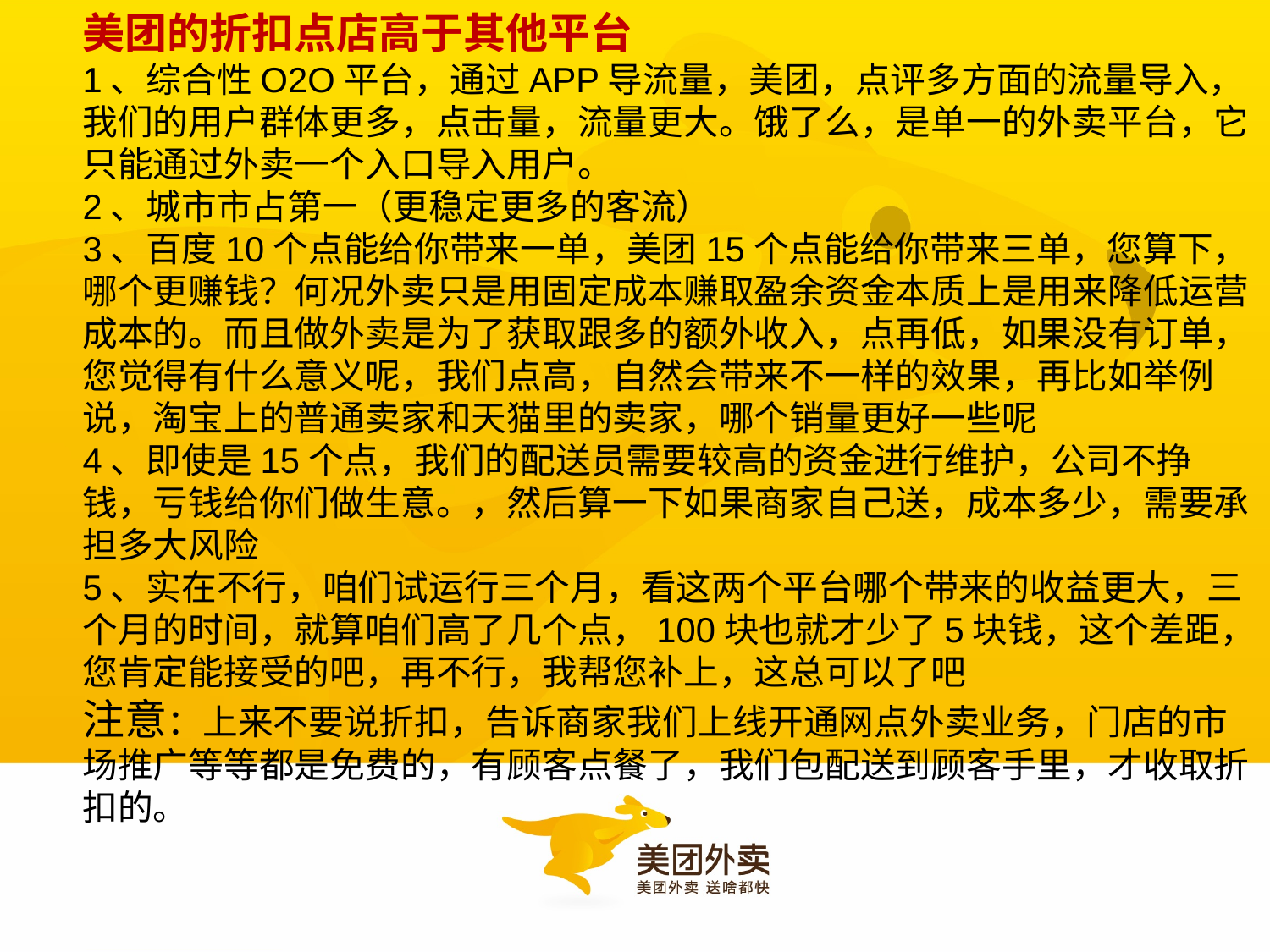

# 美团的折扣点店高于其他平台 1、综合性O2O平台，通过APP导流量，美团，点评多方面的流量导入，我们的用户群体更多，点击量，流量更大。饿了么，是单一的外卖平台，它只能通过外卖一个入口导入用户。 2、城市市占第一（更稳定更多的客流） 3、百度10个点能给你带来一单，美团15个点能给你带来三单，您算下，哪个更赚钱？何况外卖只是用固定成本赚取盈余资金本质上是用来降低运营成本的。而且做外卖是为了获取跟多的额外收入，点再低，如果没有订单，您觉得有什么意义呢，我们点高，自然会带来不一样的效果，再比如举例说，淘宝上的普通卖家和天猫里的卖家，哪个销量更好一些呢 4、即使是15个点，我们的配送员需要较高的资金进行维护，公司不挣钱，亏钱给你们做生意。，然后算一下如果商家自己送，成本多少，需要承担多大风险 5、实在不行，咱们试运行三个月，看这两个平台哪个带来的收益更大，三个月的时间，就算咱们高了几个点，100块也就才少了5块钱，这个差距，您肯定能接受的吧，再不行，我帮您补上，这总可以了吧 注意：上来不要说折扣，告诉商家我们上线开通网点外卖业务，门店的市场推广等等都是免费的，有顾客点餐了，我们包配送到顾客手里，才收取折扣的。